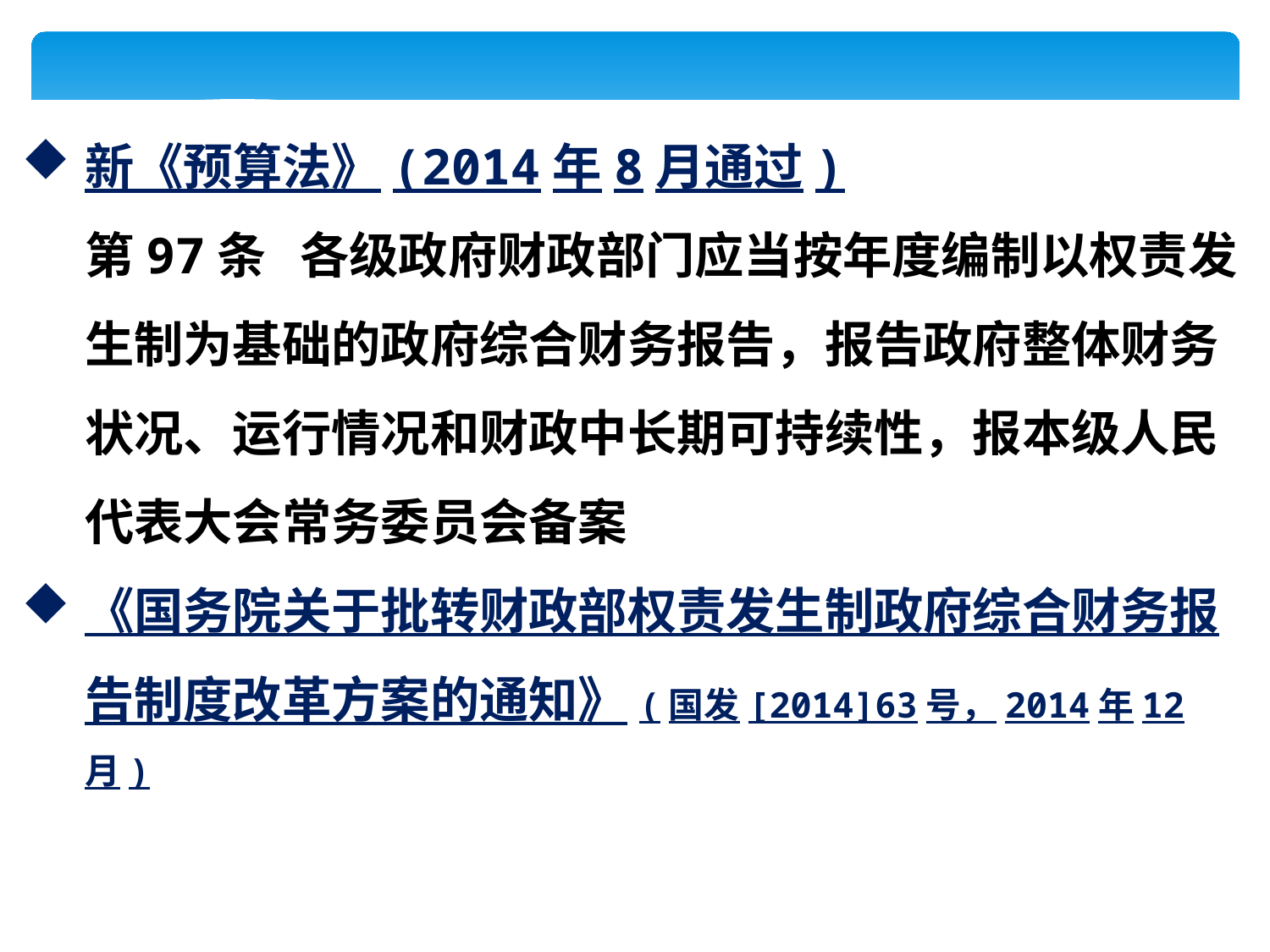

新《预算法》(2014年8月通过)
第97条   各级政府财政部门应当按年度编制以权责发生制为基础的政府综合财务报告，报告政府整体财务状况、运行情况和财政中长期可持续性，报本级人民代表大会常务委员会备案
《国务院关于批转财政部权责发生制政府综合财务报告制度改革方案的通知》(国发[2014]63号，2014年12月)